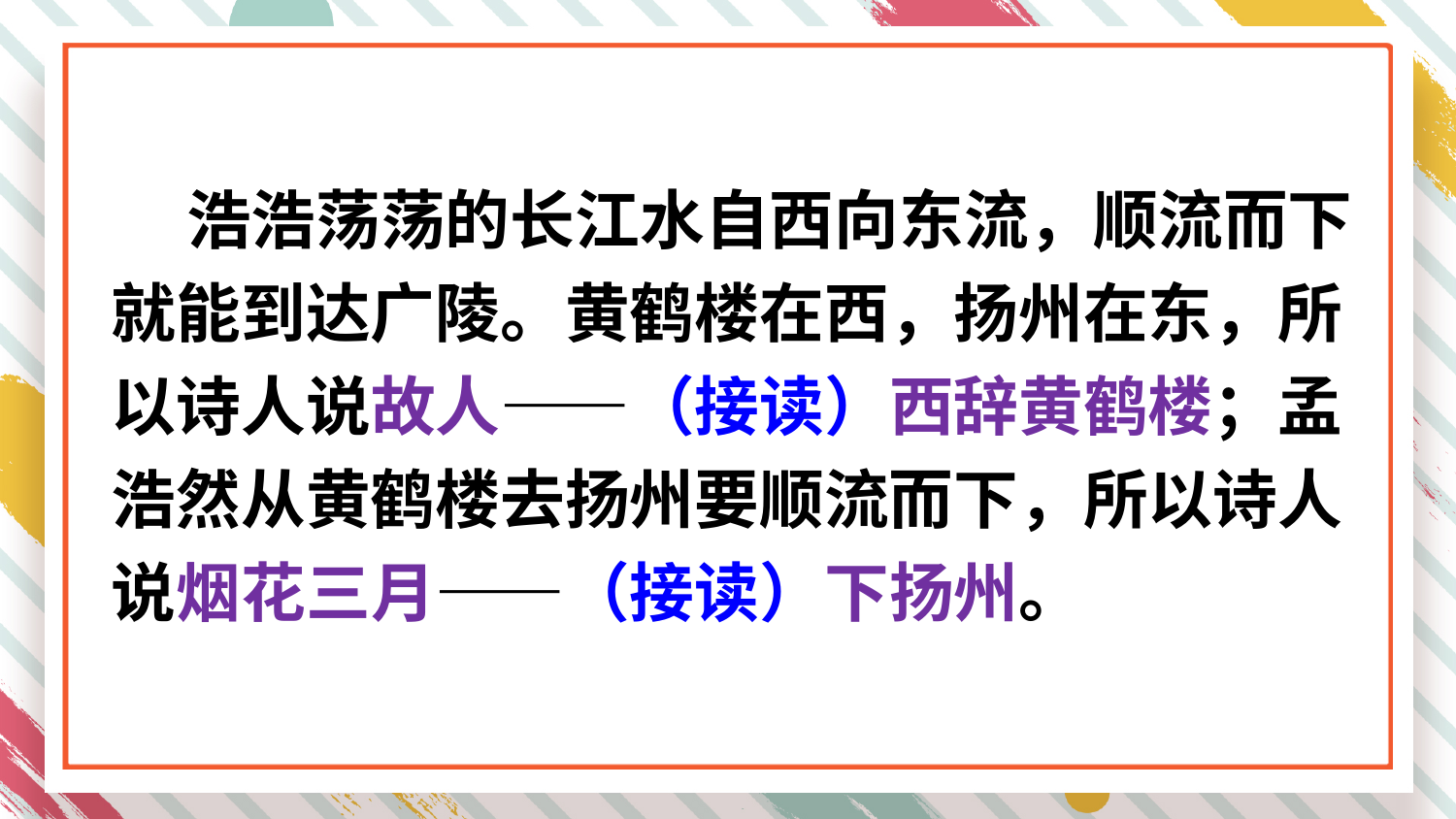

浩浩荡荡的长江水自西向东流，顺流而下就能到达广陵。黄鹤楼在西，扬州在东，所以诗人说故人——（接读）西辞黄鹤楼；孟浩然从黄鹤楼去扬州要顺流而下，所以诗人说烟花三月——（接读）下扬州。